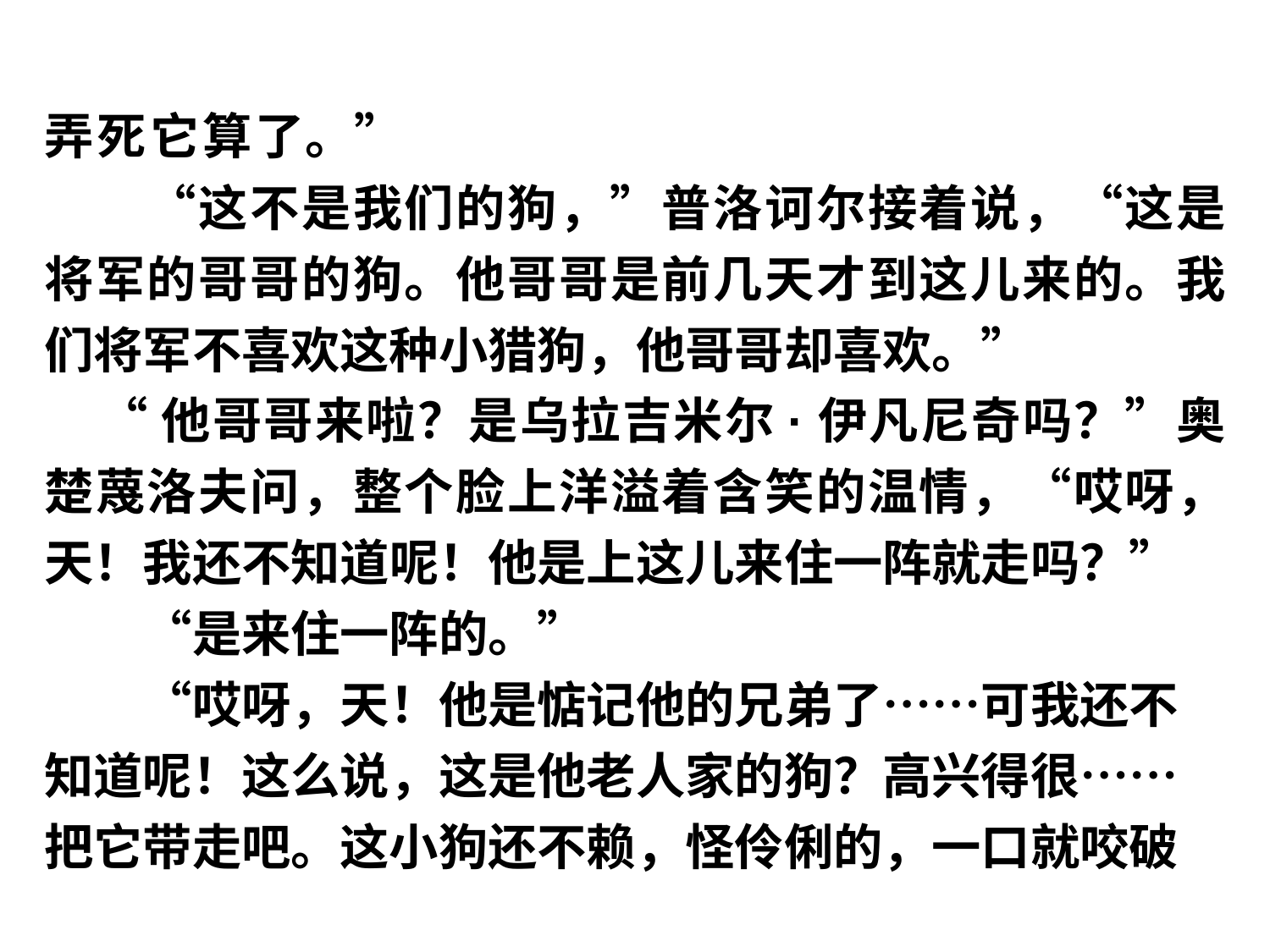

弄死它算了。”
　　“这不是我们的狗，”普洛诃尔接着说，“这是将军的哥哥的狗。他哥哥是前几天才到这儿来的。我们将军不喜欢这种小猎狗，他哥哥却喜欢。”
    “他哥哥来啦？是乌拉吉米尔·伊凡尼奇吗？”奥楚蔑洛夫问，整个脸上洋溢着含笑的温情，“哎呀，天！我还不知道呢！他是上这儿来住一阵就走吗？”
　　“是来住一阵的。”
　　“哎呀，天！他是惦记他的兄弟了……可我还不知道呢！这么说，这是他老人家的狗？高兴得很……把它带走吧。这小狗还不赖，怪伶俐的，一口就咬破